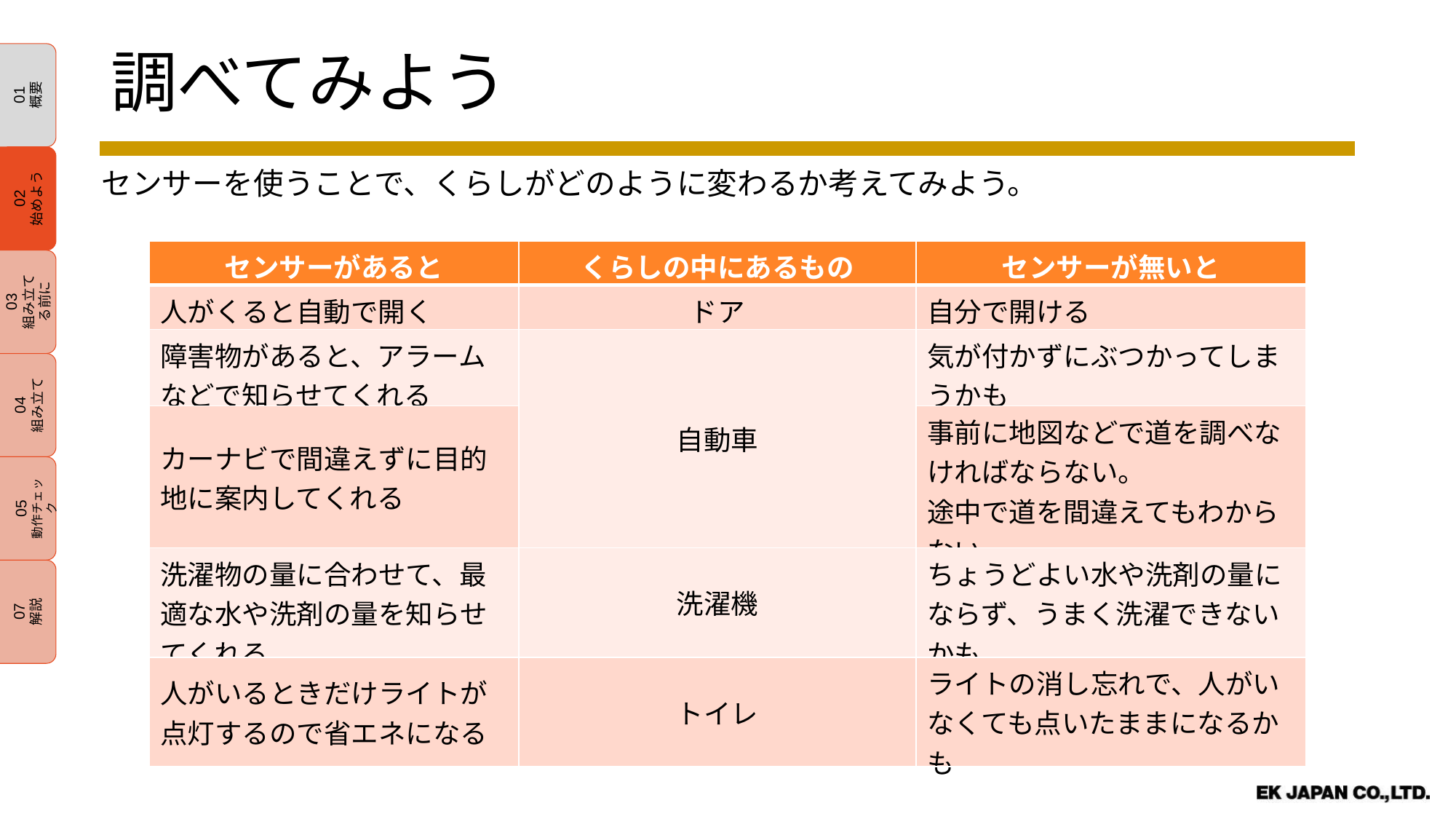

01
概要

02
始めよう
03
組み立てる前に

04
組み立て

05
動作チェック

07
解説
調べてみよう
センサーを使うことで、くらしがどのように変わるか考えてみよう。
| センサーがあると | くらしの中にあるもの | センサーが無いと |
| --- | --- | --- |
| 人がくると自動で開く | ドア | 自分で開ける |
| 障害物があると、アラームなどで知らせてくれる | 自動車 | 気が付かずにぶつかってしまうかも |
| カーナビで間違えずに目的地に案内してくれる |  | 事前に地図などで道を調べなければならない。 途中で道を間違えてもわからない。 |
| 洗濯物の量に合わせて、最適な水や洗剤の量を知らせてくれる | 洗濯機 | ちょうどよい水や洗剤の量にならず、うまく洗濯できないかも |
| 人がいるときだけライトが点灯するので省エネになる | トイレ | ライトの消し忘れで、人がいなくても点いたままになるかも |